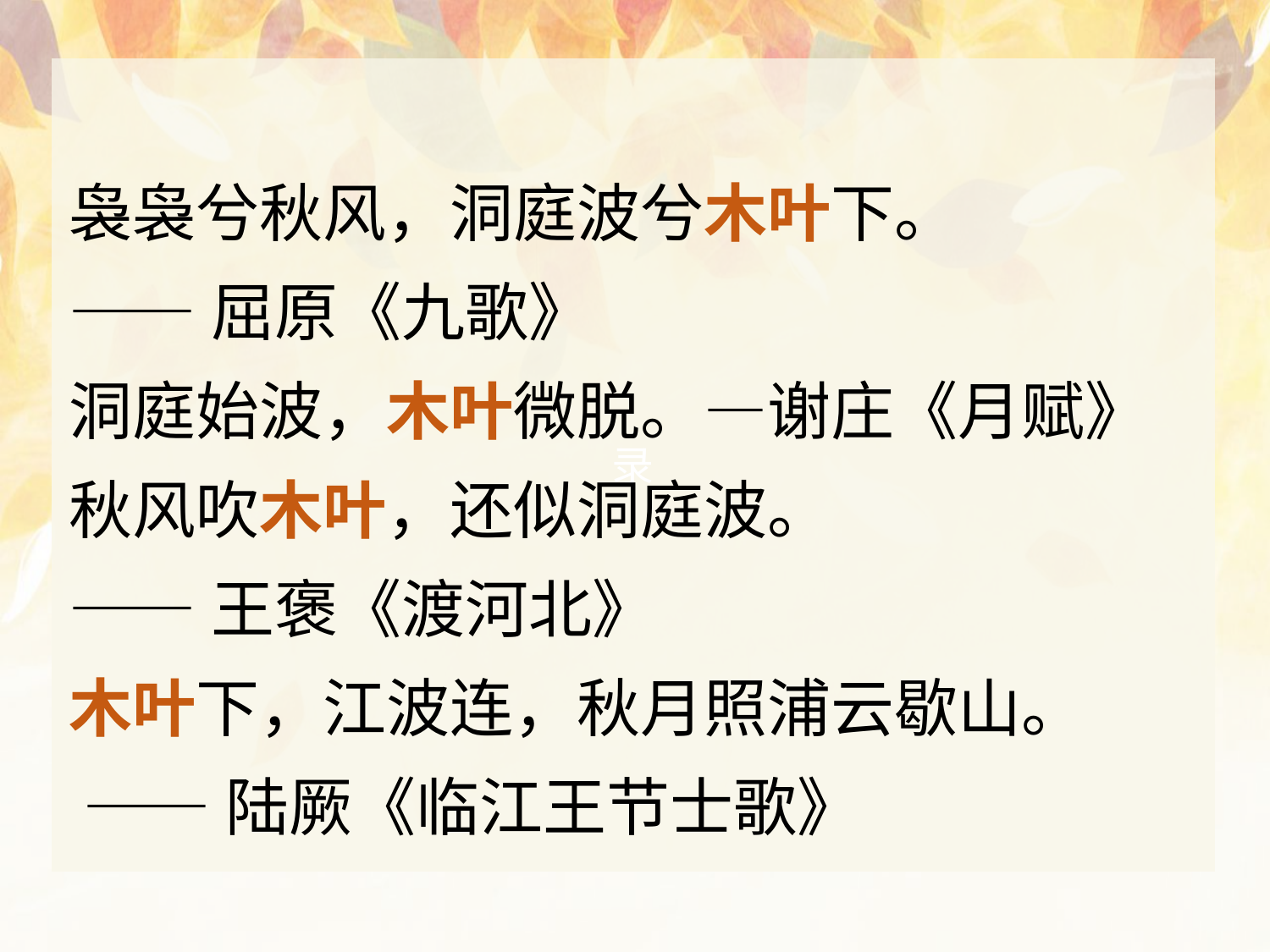

袅袅兮秋风，洞庭波兮木叶下。
——屈原《九歌》
洞庭始波，木叶微脱。—谢庄《月赋》
秋风吹木叶，还似洞庭波。
——王褒《渡河北》
木叶下，江波连，秋月照浦云歇山。
 ——陆厥《临江王节士歌》